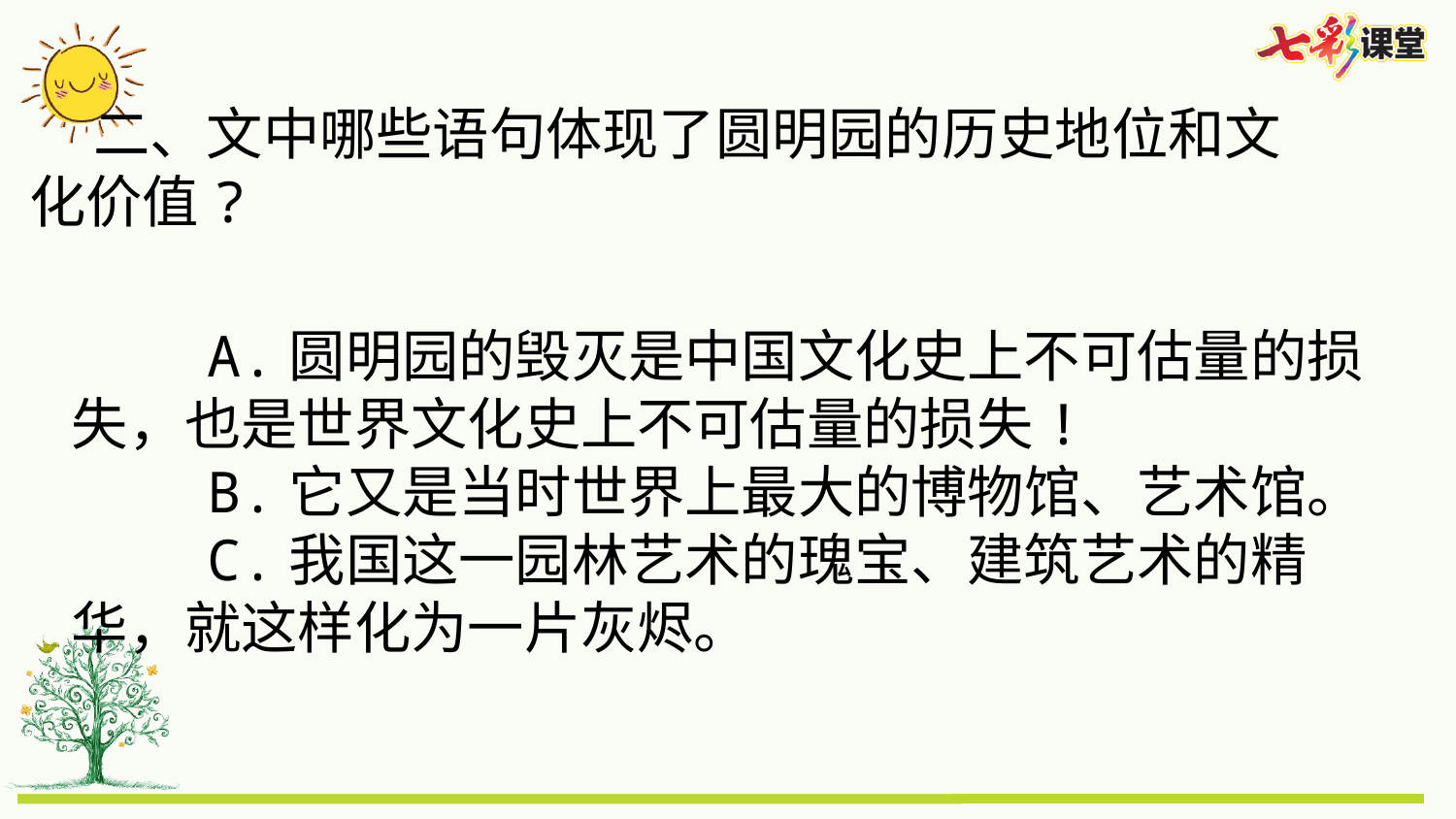

二、文中哪些语句体现了圆明园的历史地位和文化价值?
    A.圆明园的毁灭是中国文化史上不可估量的损失，也是世界文化史上不可估量的损失!
    B.它又是当时世界上最大的博物馆、艺术馆。
    C.我国这一园林艺术的瑰宝、建筑艺术的精华，就这样化为一片灰烬。